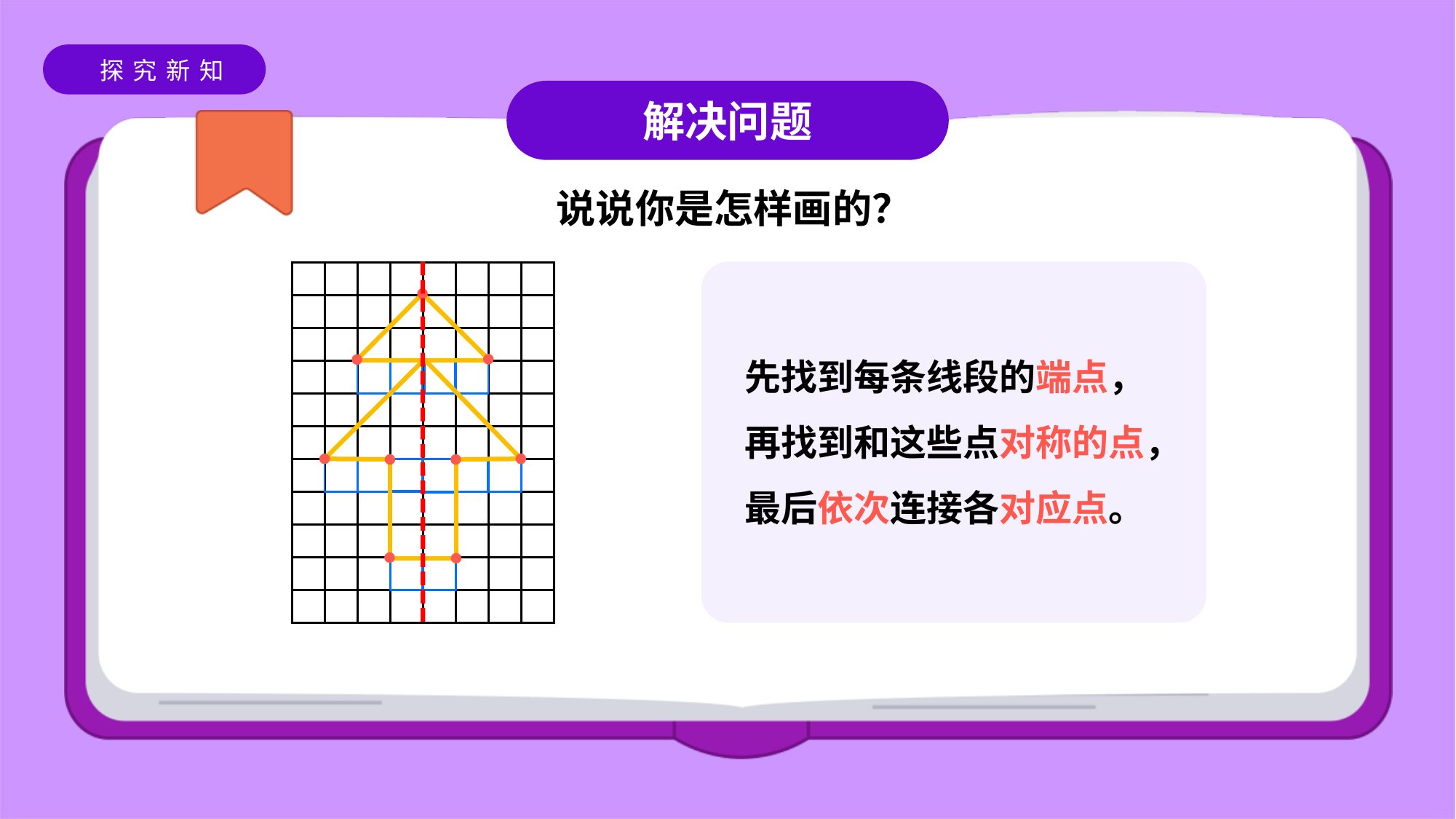

解决问题
说说你是怎样画的？

先找到每条线段的端点，再找到和这些点对称的点，最后依次连接各对应点。
|  |  |  |  |  |  |  |  |
| --- | --- | --- | --- | --- | --- | --- | --- |
|  |  |  |  |  |  |  |  |
|  |  |  |  |  |  |  |  |
|  |  |  |  |  |  |  |  |
|  |  |  |  |  |  |  |  |
|  |  |  |  |  |  |  |  |
|  |  |  |  |  |  |  |  |
|  |  |  |  |  |  |  |  |
|  |  |  |  |  |  |  |  |
|  |  |  |  |  |  |  |  |
|  |  |  |  |  |  |  |  |